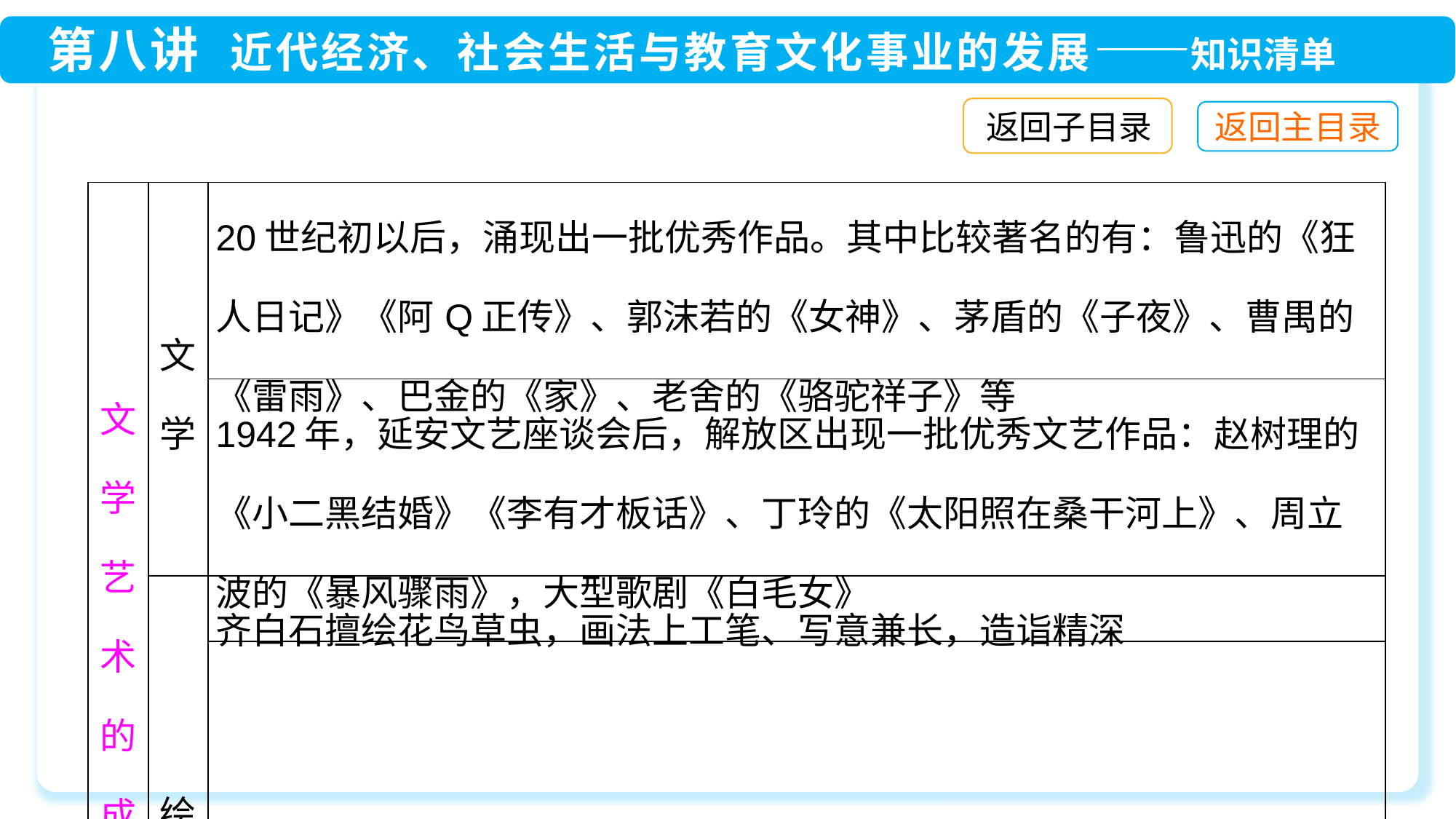

返回子目录
| 文学艺术的成就 | 文学 | 20世纪初以后，涌现出一批优秀作品。其中比较著名的有：鲁迅的《狂人日记》《阿Q正传》、郭沫若的《女神》、茅盾的《子夜》、曹禺的《雷雨》、巴金的《家》、老舍的《骆驼祥子》等 |
| --- | --- | --- |
|  |  | 1942年，延安文艺座谈会后，解放区出现一批优秀文艺作品：赵树理的《小二黑结婚》《李有才板话》、丁玲的《太阳照在桑干河上》、周立波的《暴风骤雨》，大型歌剧《白毛女》 |
|  | 绘画 | 齐白石擅绘花鸟草虫，画法上工笔、写意兼长，造诣精深 |
|  |  | 徐悲鸿熟悉中西画法，创作了《田横五百士》《愚公移山》等鸿篇巨制，在中国画技法和意境上开辟了新时代 |